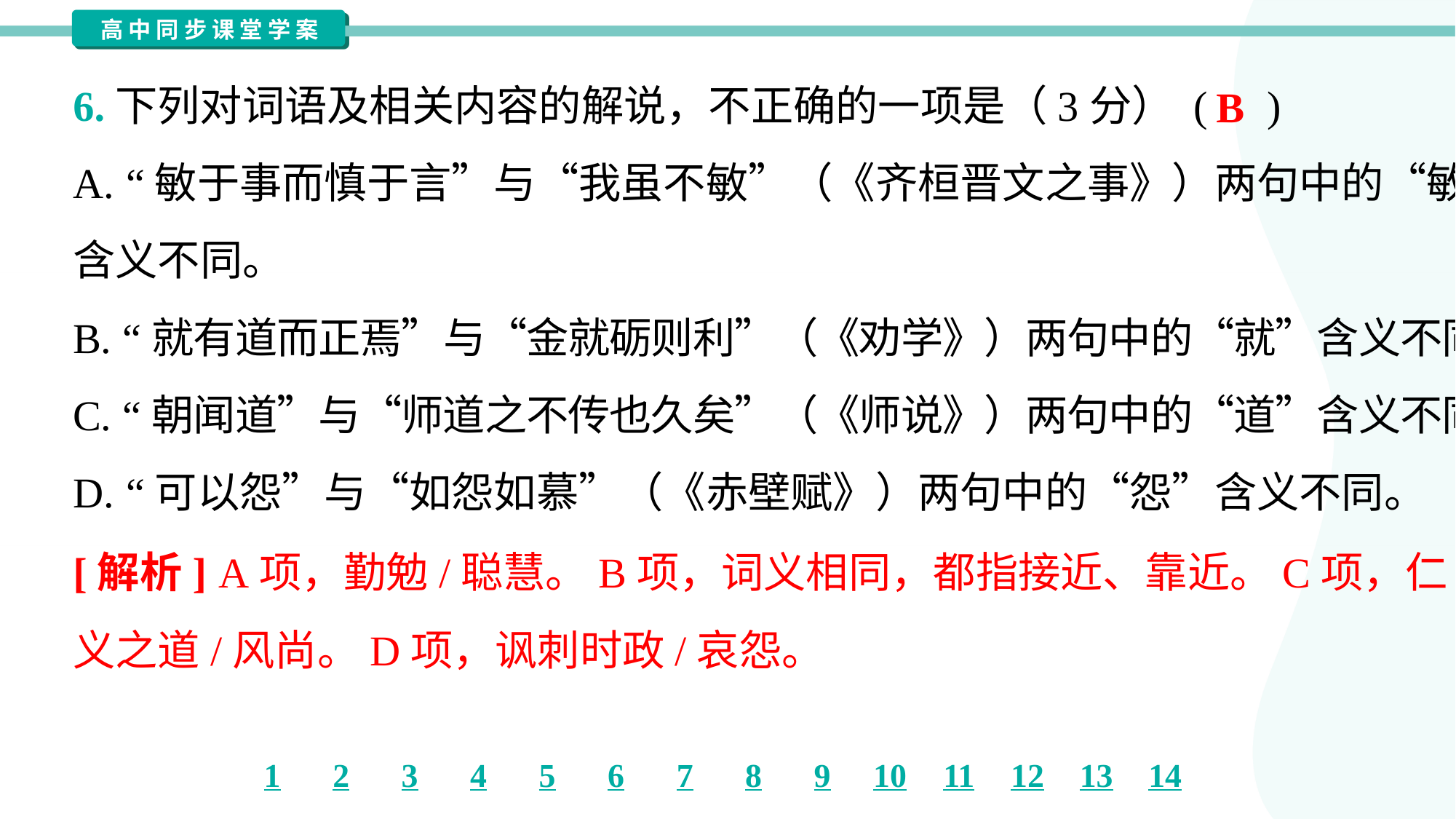

6.下列对词语及相关内容的解说，不正确的一项是（3分） (     )
B
A. “敏于事而慎于言”与“我虽不敏”（《齐桓晋文之事》）两句中的“敏”
含义不同。
B. “就有道而正焉”与“金就砺则利”（《劝学》）两句中的“就”含义不同。
C. “朝闻道”与“师道之不传也久矣”（《师说》）两句中的“道”含义不同。
D. “可以怨”与“如怨如慕”（《赤壁赋》）两句中的“怨”含义不同。
[解析] A项，勤勉/聪慧。B项，词义相同，都指接近、靠近。C项，仁
义之道/风尚。D项，讽刺时政/哀怨。